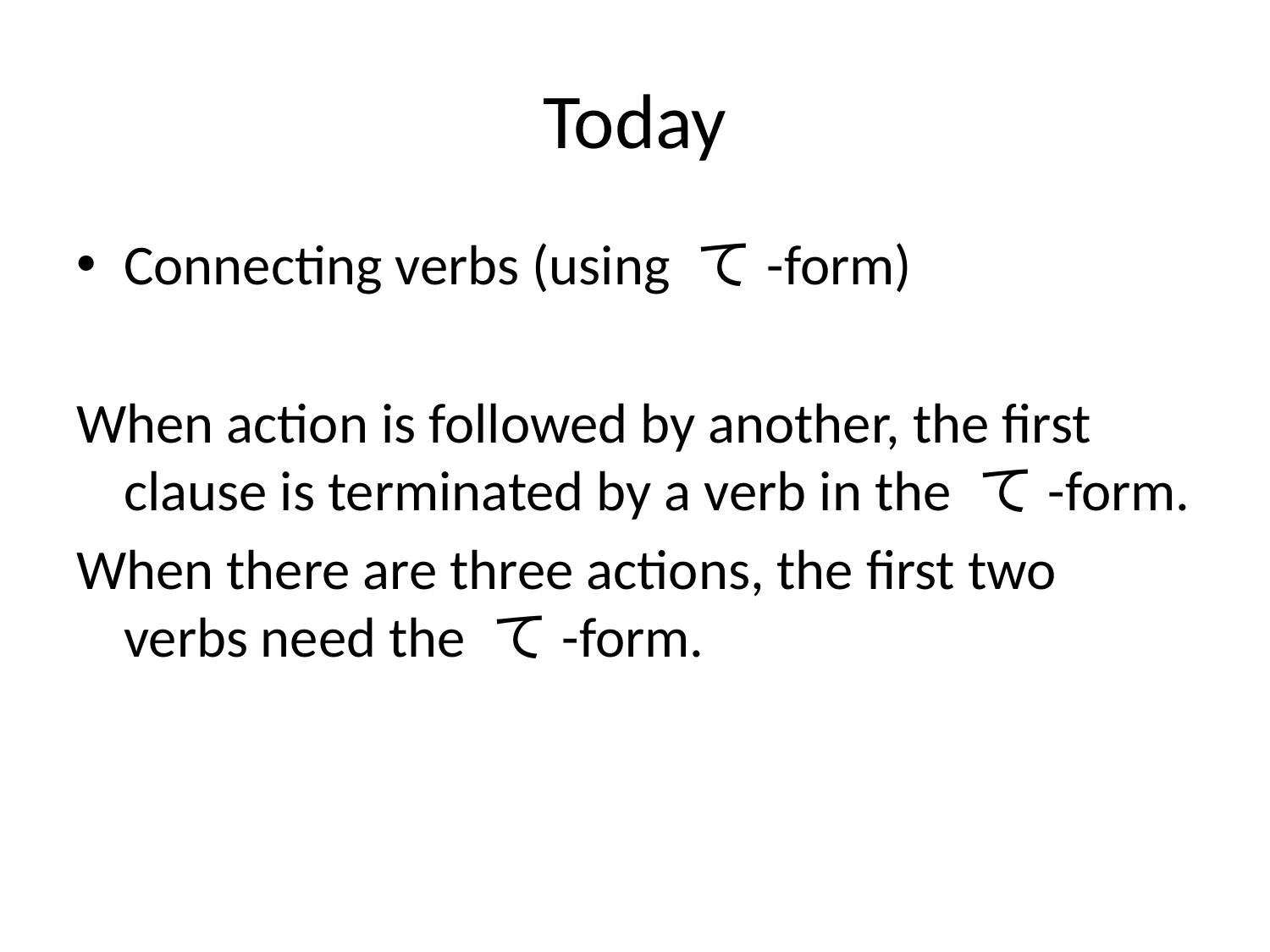

# Today
Connecting verbs (using て-form)

When action is followed by another, the first clause is terminated by a verb in the て-form.
When there are three actions, the first two verbs need the て-form.